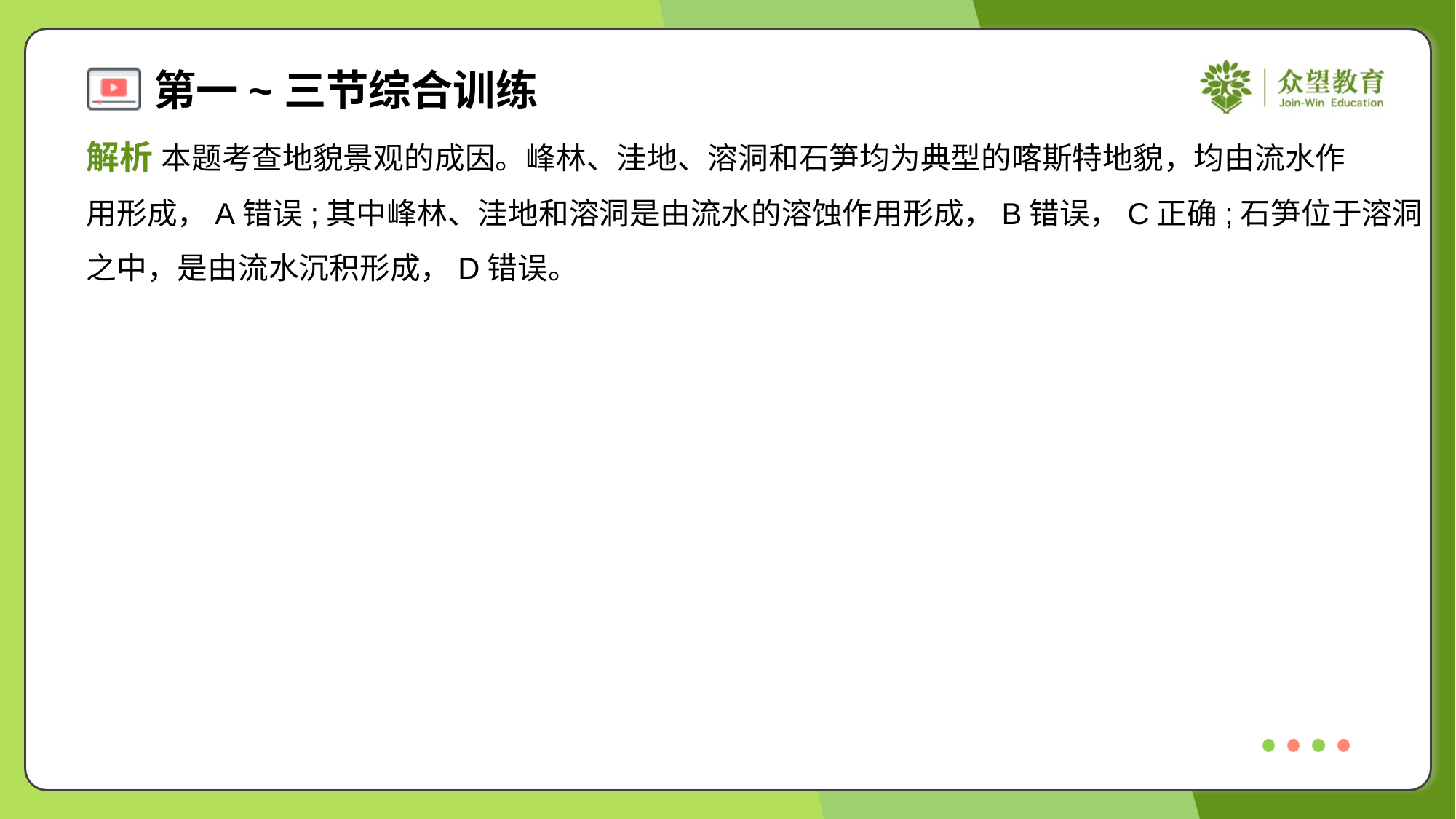

解析 本题考查地貌景观的成因。峰林、洼地、溶洞和石笋均为典型的喀斯特地貌，均由流水作
用形成，A错误;其中峰林、洼地和溶洞是由流水的溶蚀作用形成，B错误，C正确;石笋位于溶洞
之中，是由流水沉积形成，D错误。